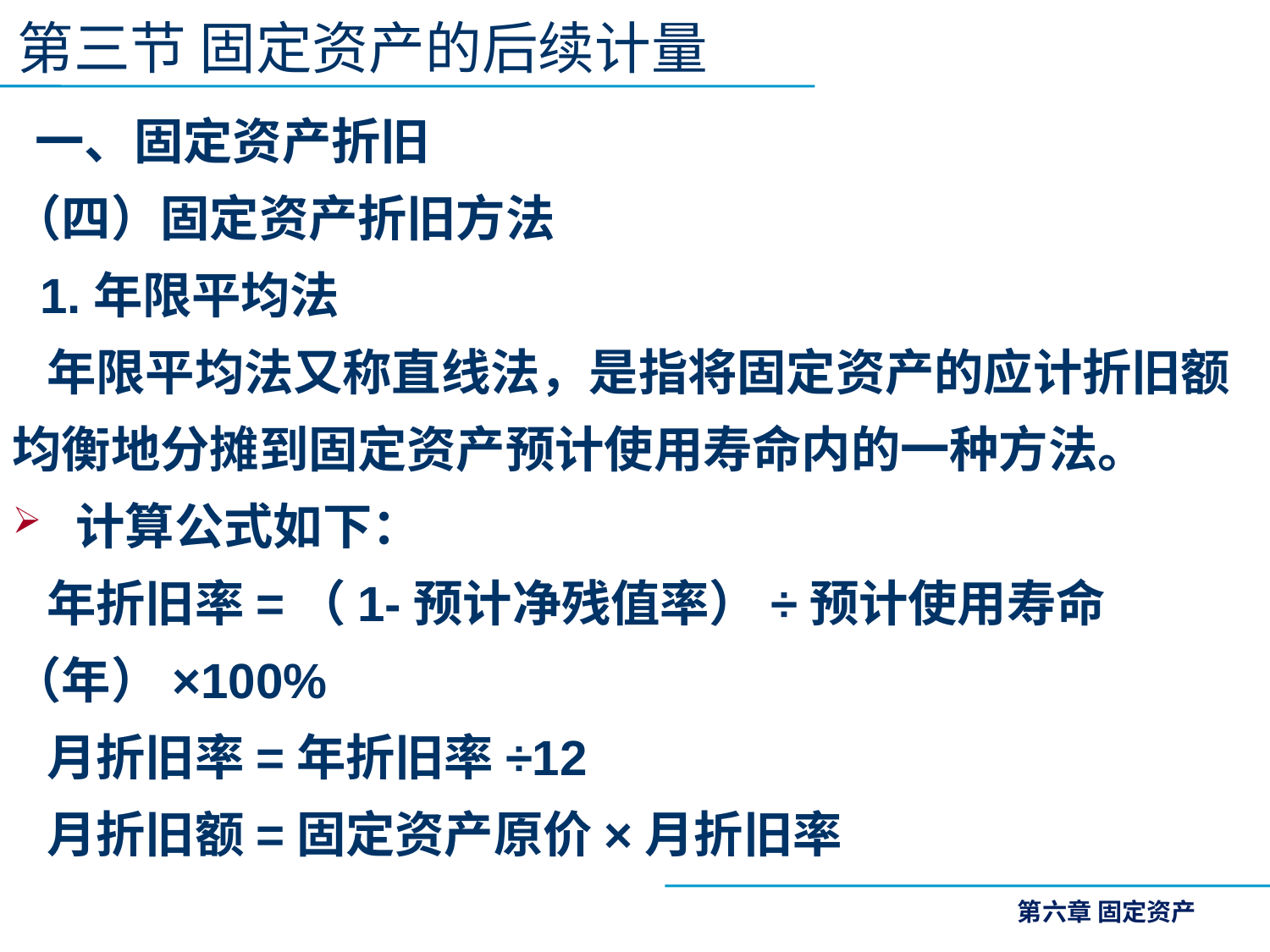

第三节 固定资产的后续计量
 一、固定资产折旧
（四）固定资产折旧方法
  1.年限平均法
  年限平均法又称直线法，是指将固定资产的应计折旧额均衡地分摊到固定资产预计使用寿命内的一种方法。
计算公式如下：
  年折旧率=（1-预计净残值率）÷预计使用寿命（年）×100%
  月折旧率=年折旧率÷12
  月折旧额=固定资产原价×月折旧率